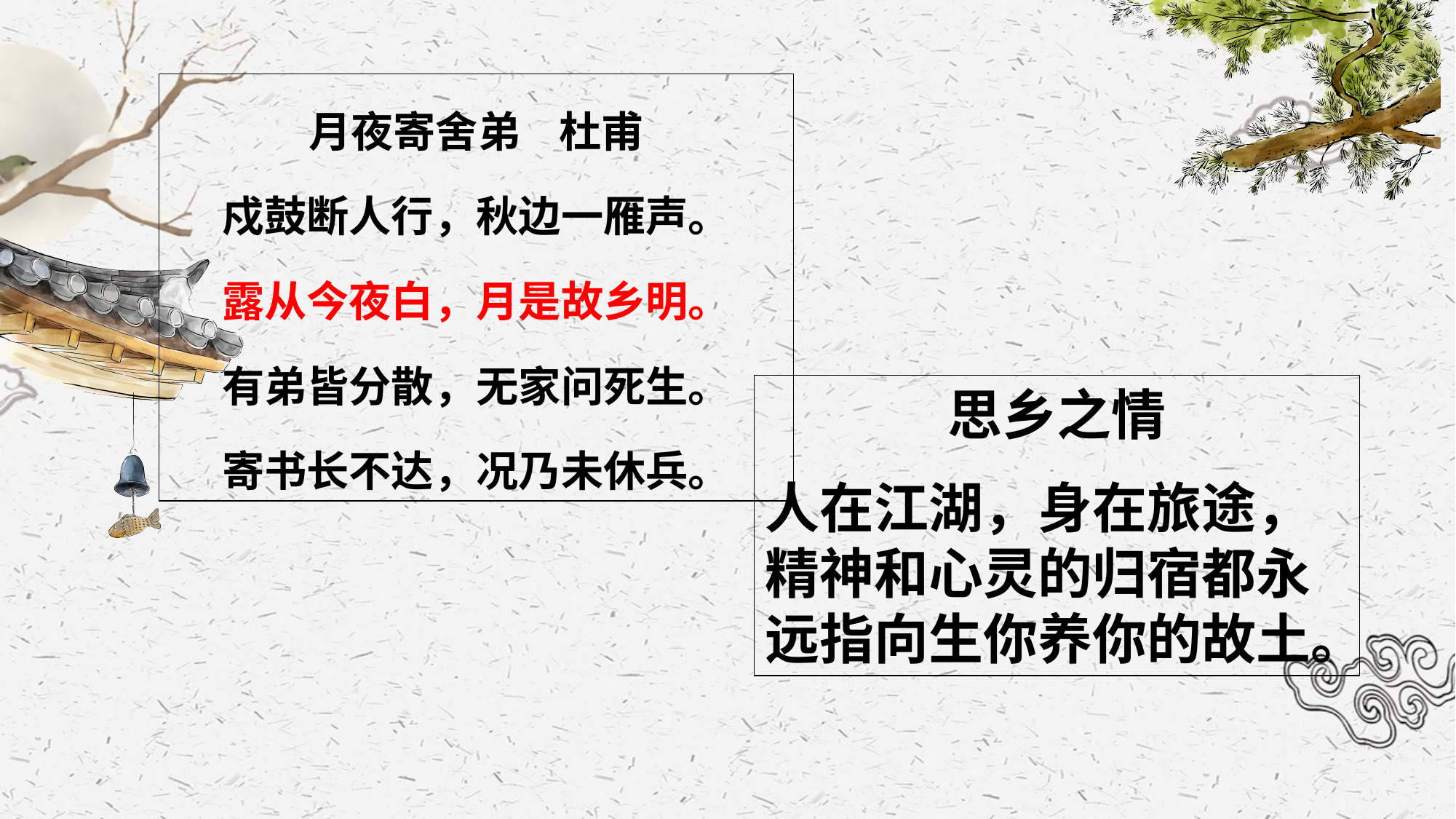

月夜寄舍弟    杜甫
戍鼓断人行，秋边一雁声。
露从今夜白，月是故乡明。
有弟皆分散，无家问死生。
寄书长不达，况乃未休兵。
思乡之情
人在江湖，身在旅途，精神和心灵的归宿都永远指向生你养你的故土。